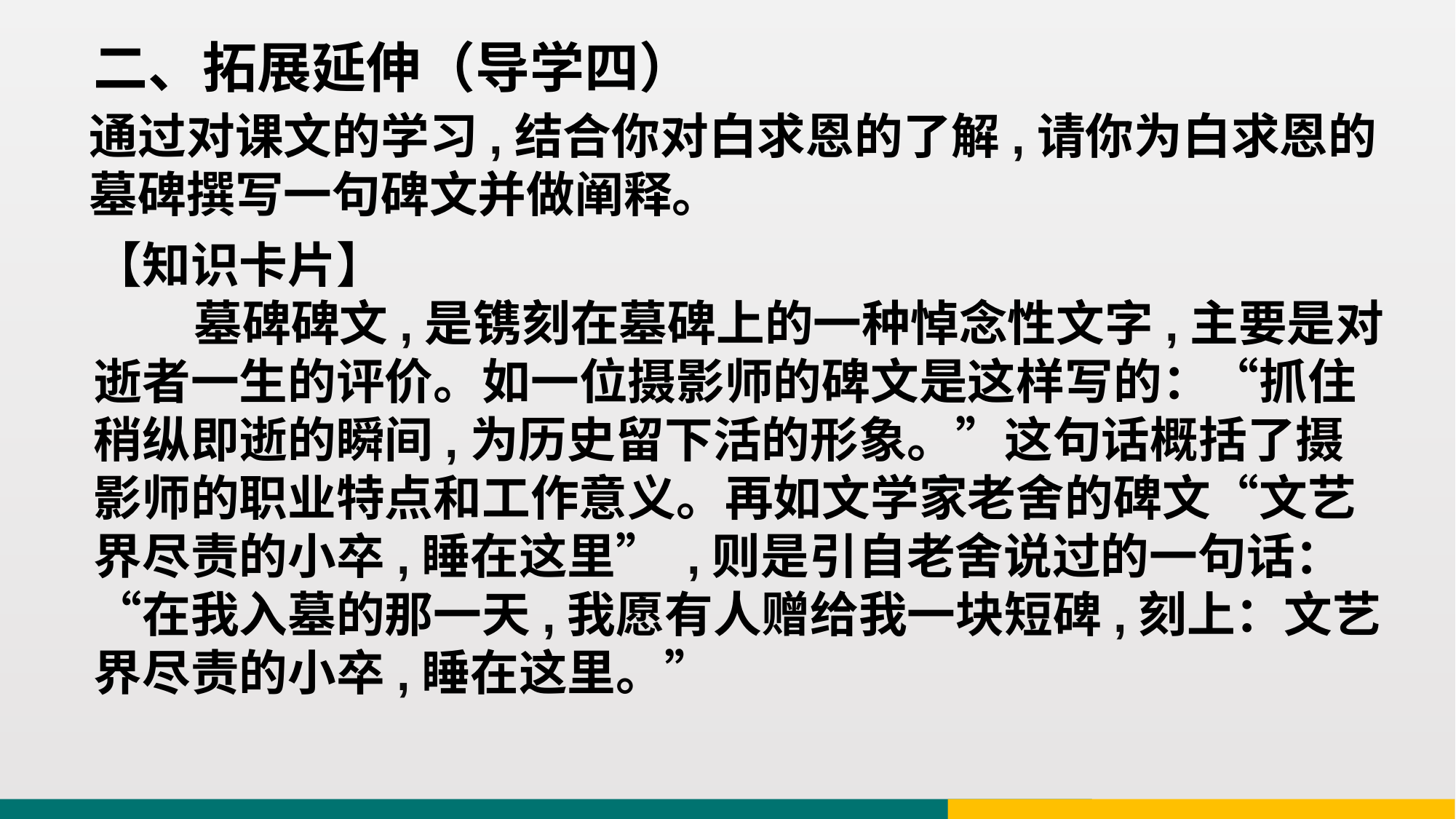

二、拓展延伸（导学四）
通过对课文的学习,结合你对白求恩的了解,请你为白求恩的墓碑撰写一句碑文并做阐释。
【知识卡片】
        墓碑碑文,是镌刻在墓碑上的一种悼念性文字,主要是对逝者一生的评价。如一位摄影师的碑文是这样写的：“抓住稍纵即逝的瞬间,为历史留下活的形象。”这句话概括了摄影师的职业特点和工作意义。再如文学家老舍的碑文“文艺界尽责的小卒,睡在这里” ,则是引自老舍说过的一句话：“在我入墓的那一天,我愿有人赠给我一块短碑,刻上：文艺界尽责的小卒,睡在这里。”